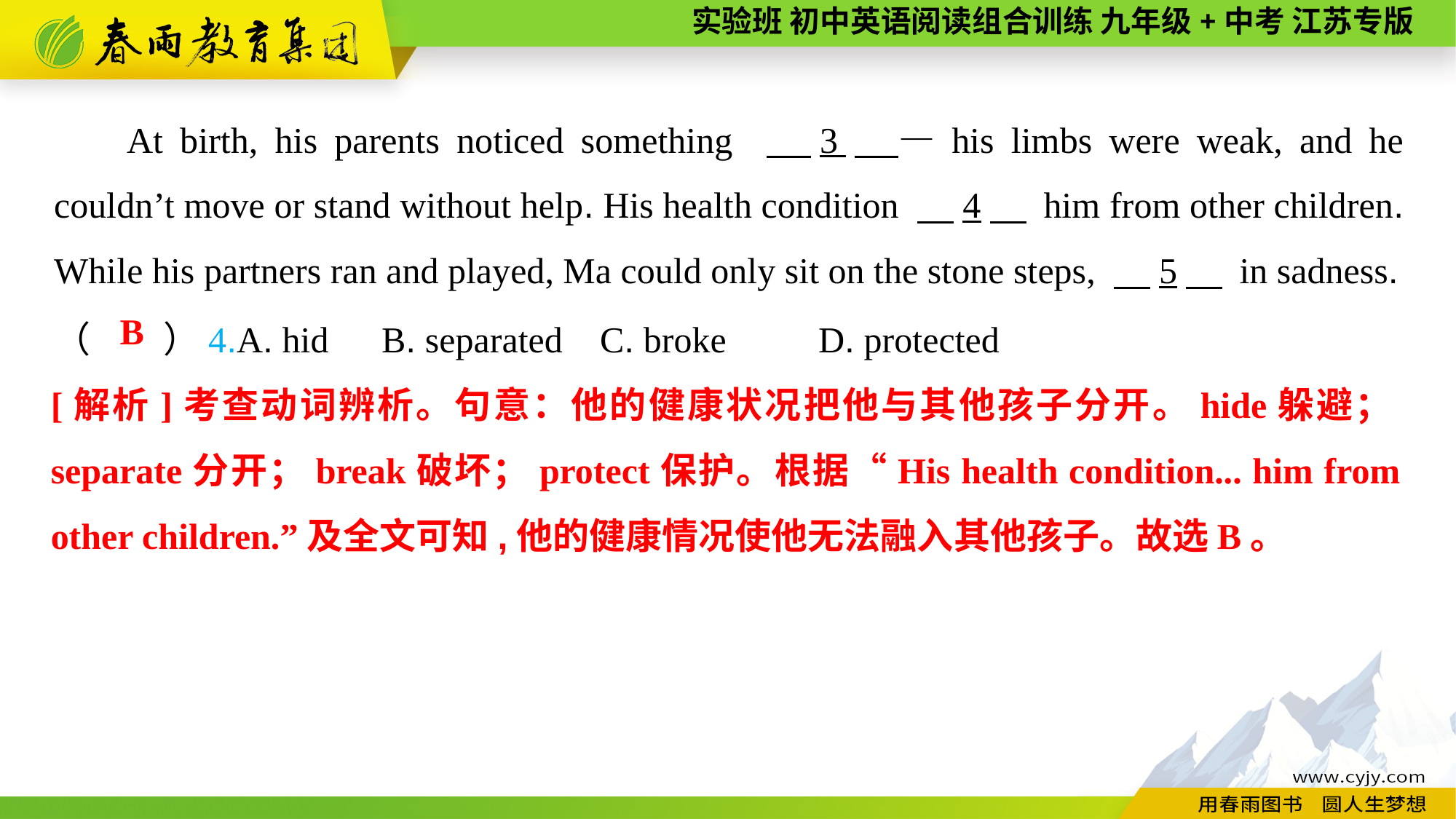

At birth, his parents noticed something 　3　—his limbs were weak, and he couldn’t move or stand without help. His health condition 　4　 him from other children. While his partners ran and played, Ma could only sit on the stone steps, 　5　 in sadness.
（　　）4.A. hid	B. separated	C. broke	D. protected
B
[解析]考查动词辨析。句意：他的健康状况把他与其他孩子分开。hide躲避；separate分开；break破坏；protect保护。根据“His health condition... him from other children.”及全文可知,他的健康情况使他无法融入其他孩子。故选B。